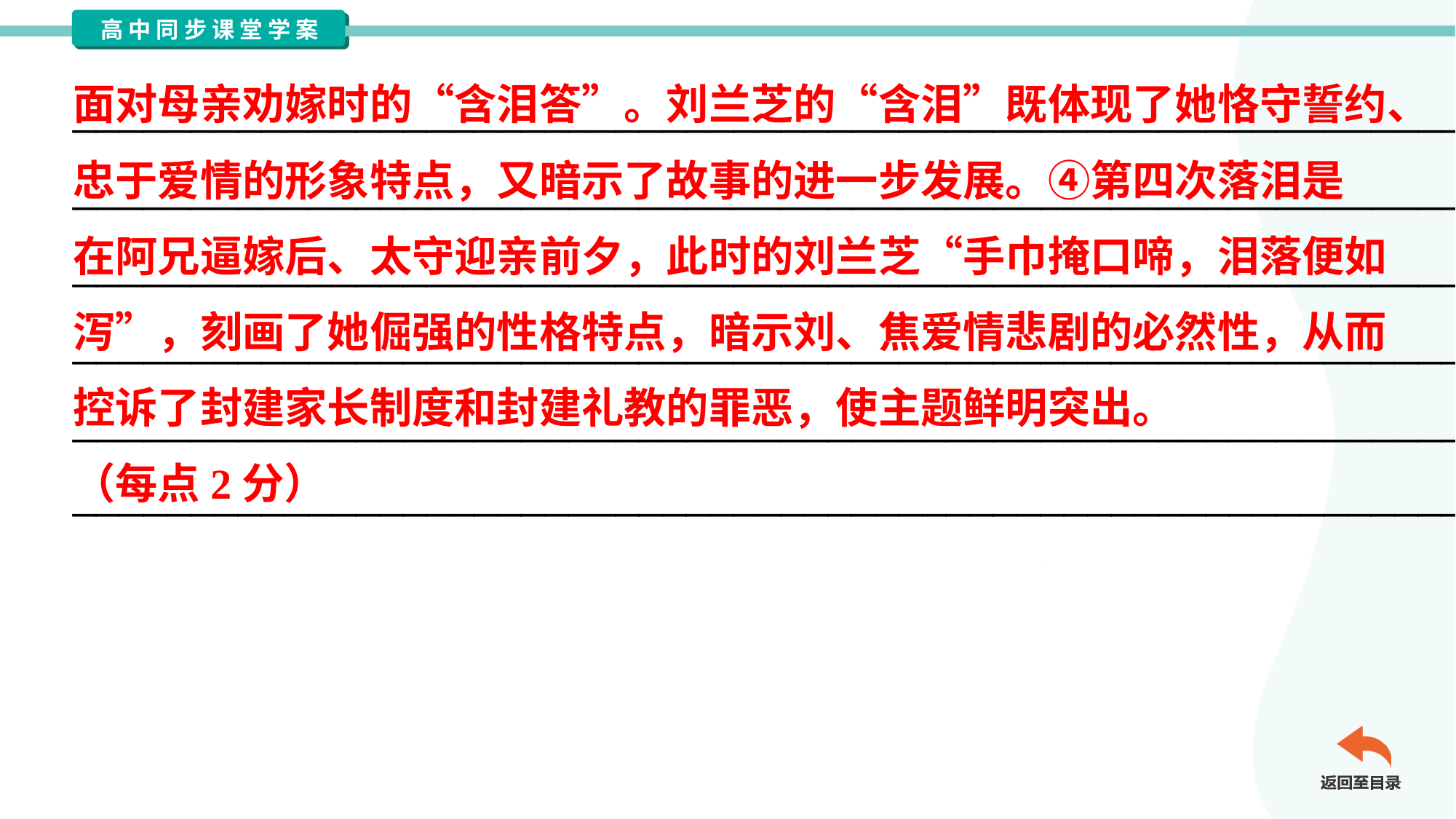

面对母亲劝嫁时的“含泪答”。刘兰芝的“含泪”既体现了她恪守誓约、
忠于爱情的形象特点，又暗示了故事的进一步发展。④第四次落泪是
在阿兄逼嫁后、太守迎亲前夕，此时的刘兰芝“手巾掩口啼，泪落便如
泻”，刻画了她倔强的性格特点，暗示刘、焦爱情悲剧的必然性，从而
控诉了封建家长制度和封建礼教的罪恶，使主题鲜明突出。
（每点2分）
_____________________________________________________________
_____________________________________________________________
_____________________________________________________________
_____________________________________________________________
_____________________________________________________________
_____________________________________________________________